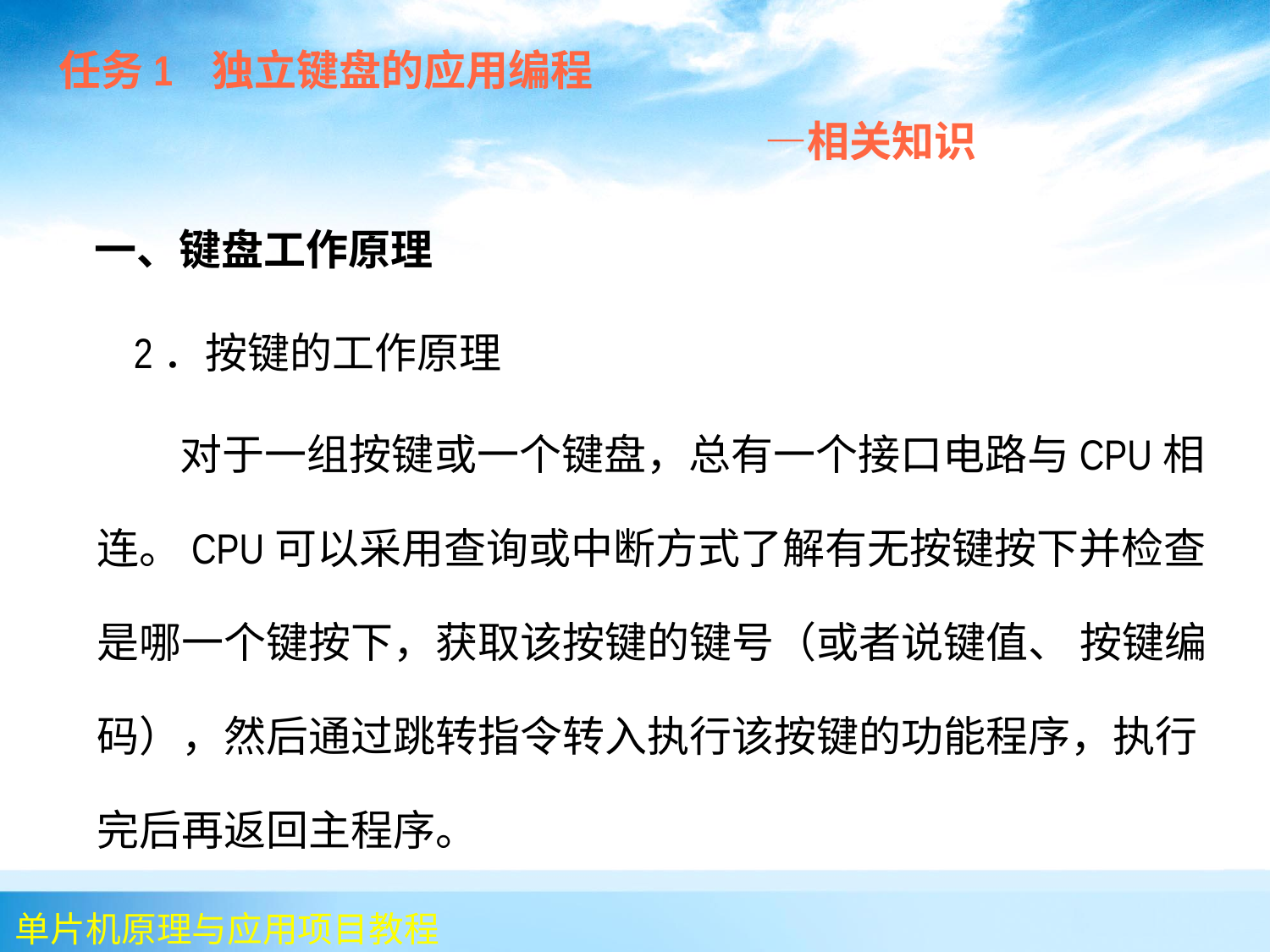

任务1   独立键盘的应用编程
                                                                 —相关知识
   一、键盘工作原理
        2．按键的工作原理
            对于一组按键或一个键盘，总有一个接口电路与CPU相连。CPU可以采用查询或中断方式了解有无按键按下并检查是哪一个键按下，获取该按键的键号（或者说键值、 按键编码），然后通过跳转指令转入执行该按键的功能程序，执行完后再返回主程序。